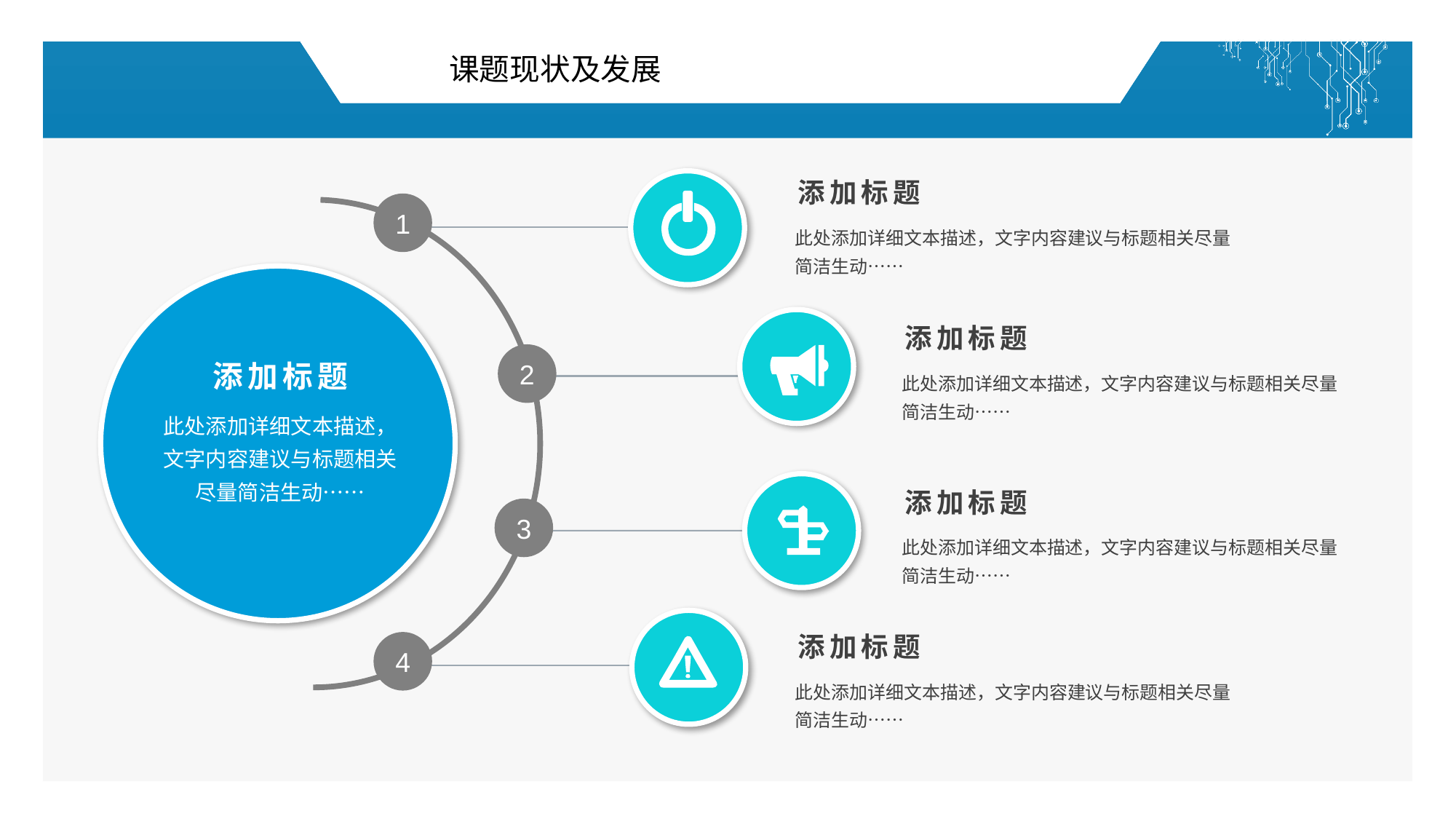

课题现状及发展
添加标题
此处添加详细文本描述，文字内容建议与标题相关尽量简洁生动……

1

添加标题
此处添加详细文本描述，文字内容建议与标题相关尽量简洁生动……
2
添加标题
此处添加详细文本描述，文字内容建议与标题相关尽量简洁生动……

添加标题
此处添加详细文本描述，文字内容建议与标题相关尽量简洁生动……
3

添加标题
此处添加详细文本描述，文字内容建议与标题相关尽量简洁生动……
4